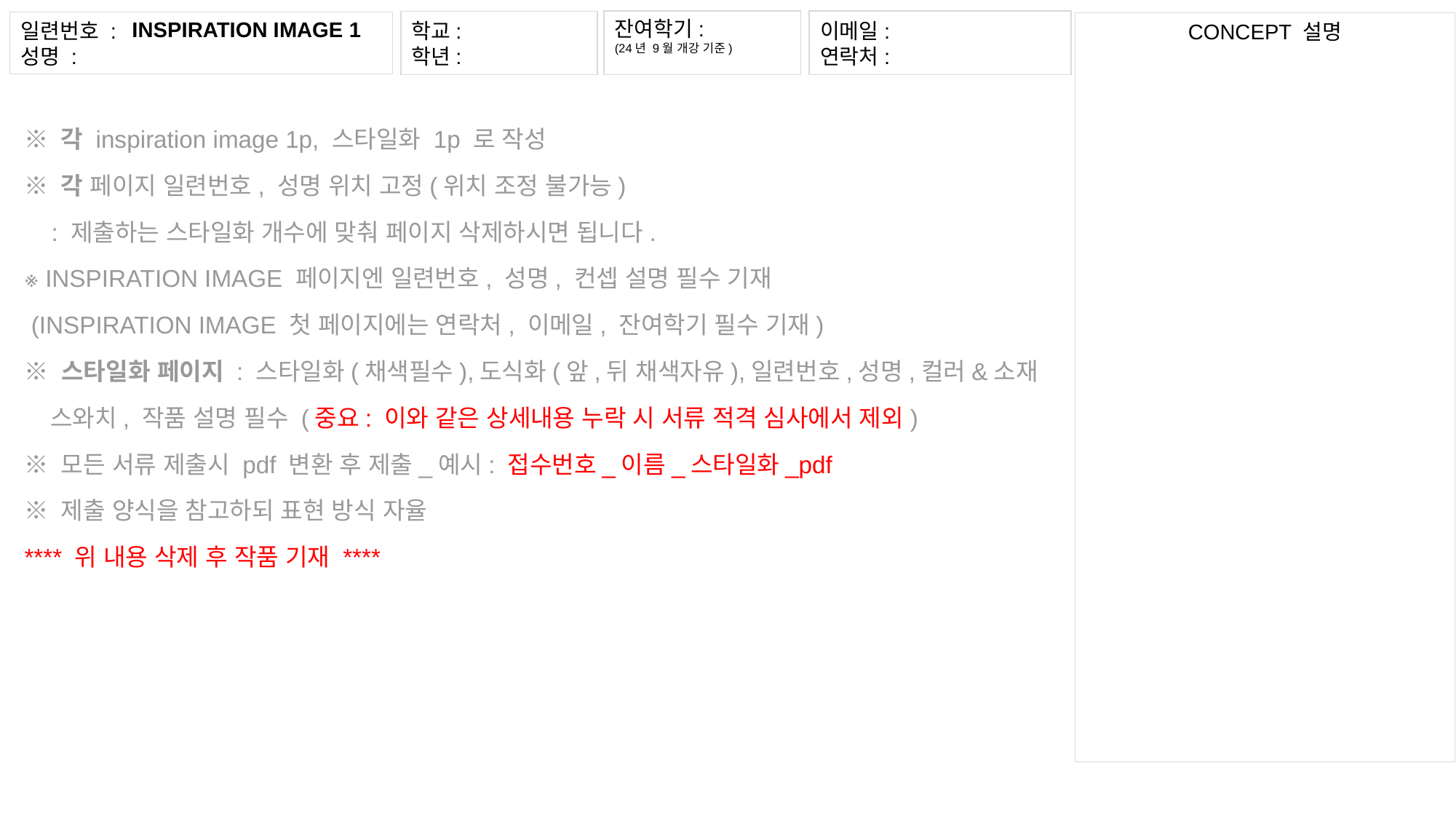

잔여학기:
(24년 9월 개강 기준)
이메일:
연락처:
INSPIRATION IMAGE 1
학교:
학년:
CONCEPT 설명

※ 각 inspiration image 1p, 스타일화 1p 로 작성
※ 각 페이지 일련번호, 성명 위치 고정(위치 조정 불가능)
    : 제출하는 스타일화 개수에 맞춰 페이지 삭제하시면 됩니다.
※ INSPIRATION IMAGE 페이지엔 일련번호, 성명, 컨셉 설명 필수 기재
 (INSPIRATION IMAGE 첫 페이지에는 연락처, 이메일, 잔여학기 필수 기재)
※ 스타일화 페이지 : 스타일화(채색필수),도식화(앞,뒤 채색자유),일련번호,성명,컬러&소재
   스와치, 작품 설명 필수 (중요: 이와 같은 상세내용 누락 시 서류 적격 심사에서 제외)
※ 모든 서류 제출시 pdf 변환 후 제출_예시: 접수번호_이름_스타일화_pdf
※ 제출 양식을 참고하되 표현 방식 자율
**** 위 내용 삭제 후 작품 기재 ****